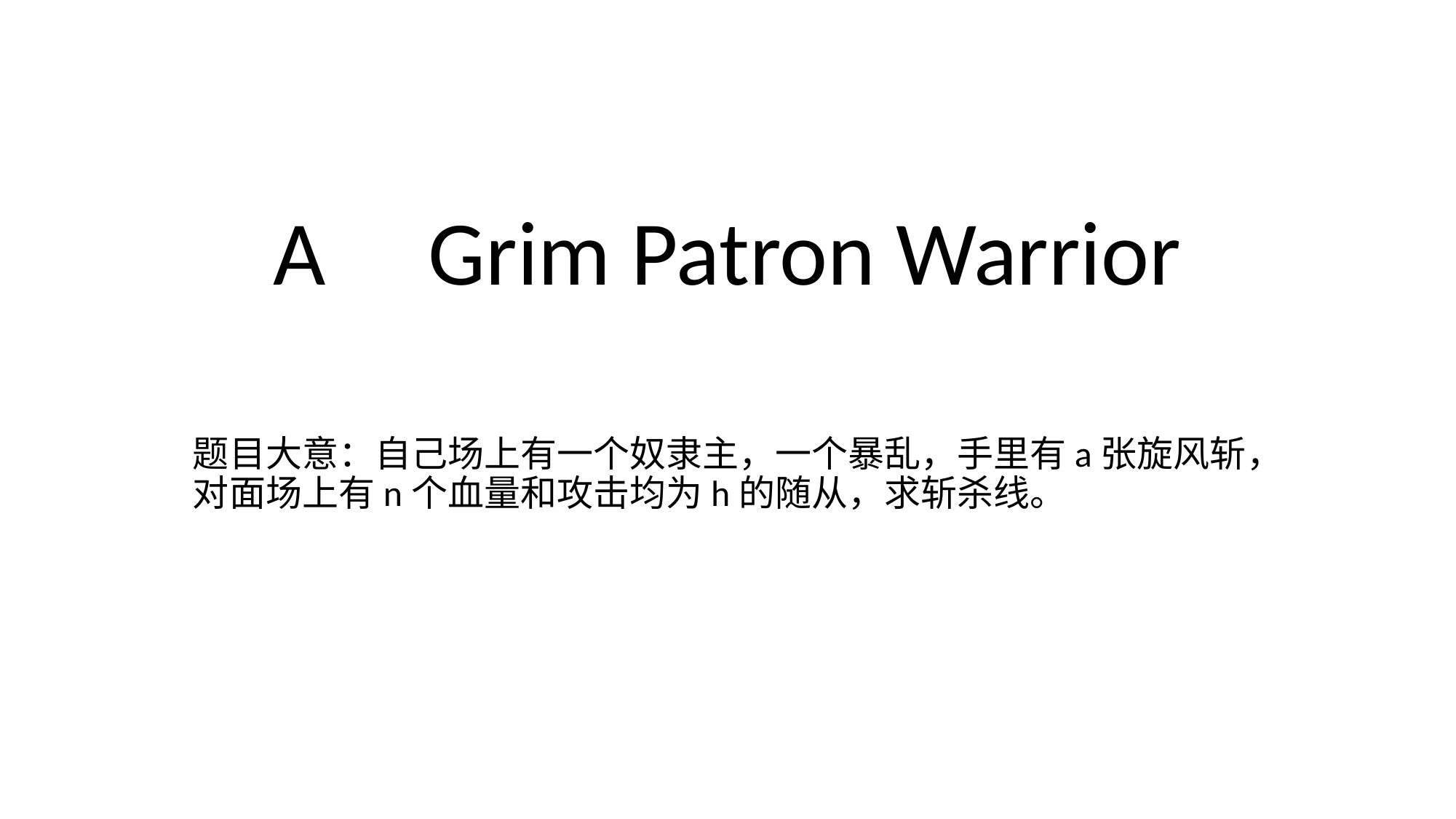

# A     Grim Patron Warrior
题目大意：自己场上有一个奴隶主，一个暴乱，手里有a张旋风斩，对面场上有n个血量和攻击均为h的随从，求斩杀线。